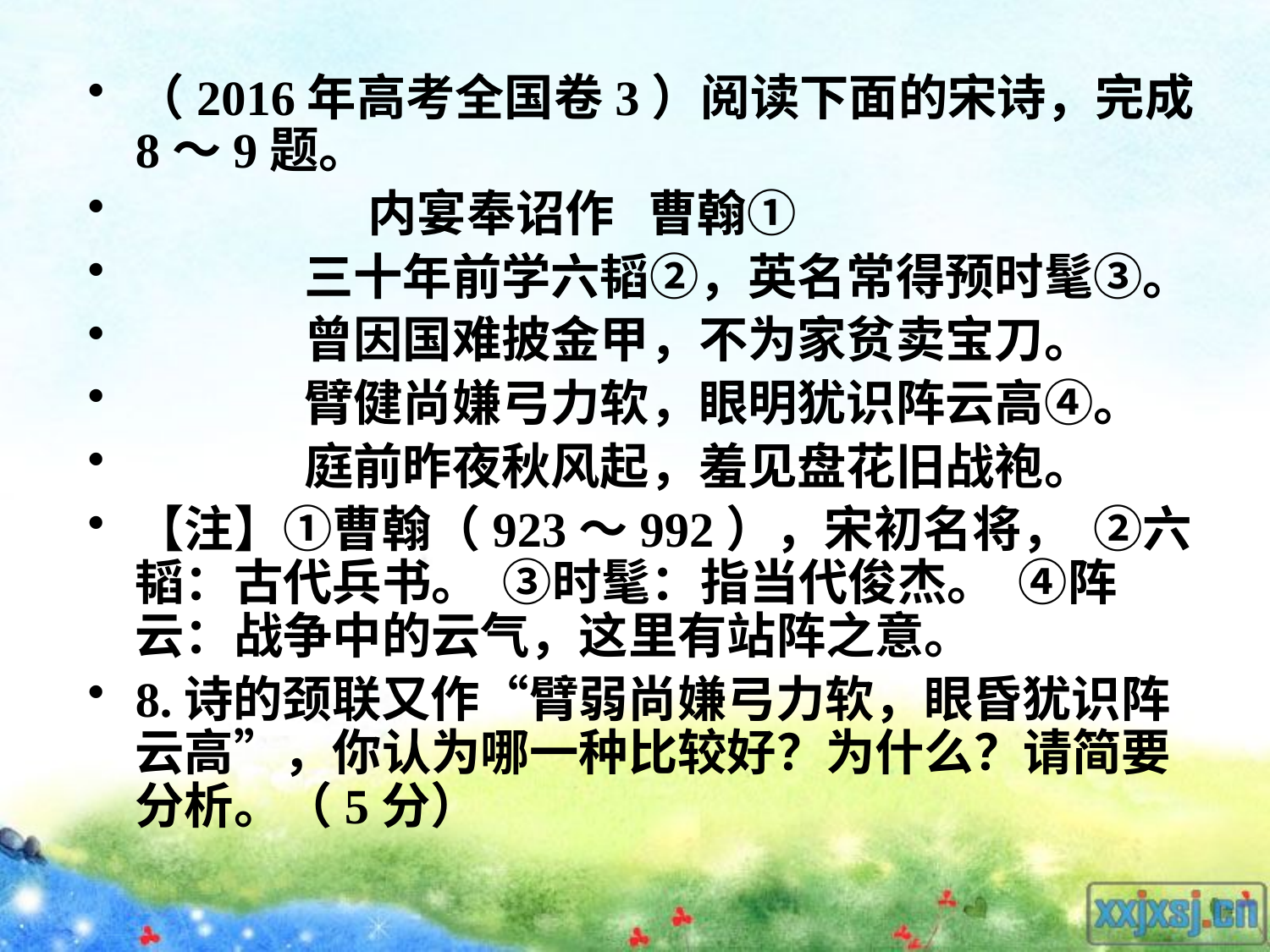

（2016年高考全国卷3）阅读下面的宋诗，完成8～9题。
                    内宴奉诏作   曹翰①
              三十年前学六韬②，英名常得预时髦③。
              曾因国难披金甲，不为家贫卖宝刀。
              臂健尚嫌弓力软，眼明犹识阵云高④。
              庭前昨夜秋风起，羞见盘花旧战袍。
【注】①曹翰（923～992），宋初名将，  ②六韬：古代兵书。  ③时髦：指当代俊杰。  ④阵云：战争中的云气，这里有站阵之意。
8.诗的颈联又作“臂弱尚嫌弓力软，眼昏犹识阵云高”，你认为哪一种比较好？为什么？请简要分析。（5分）
#